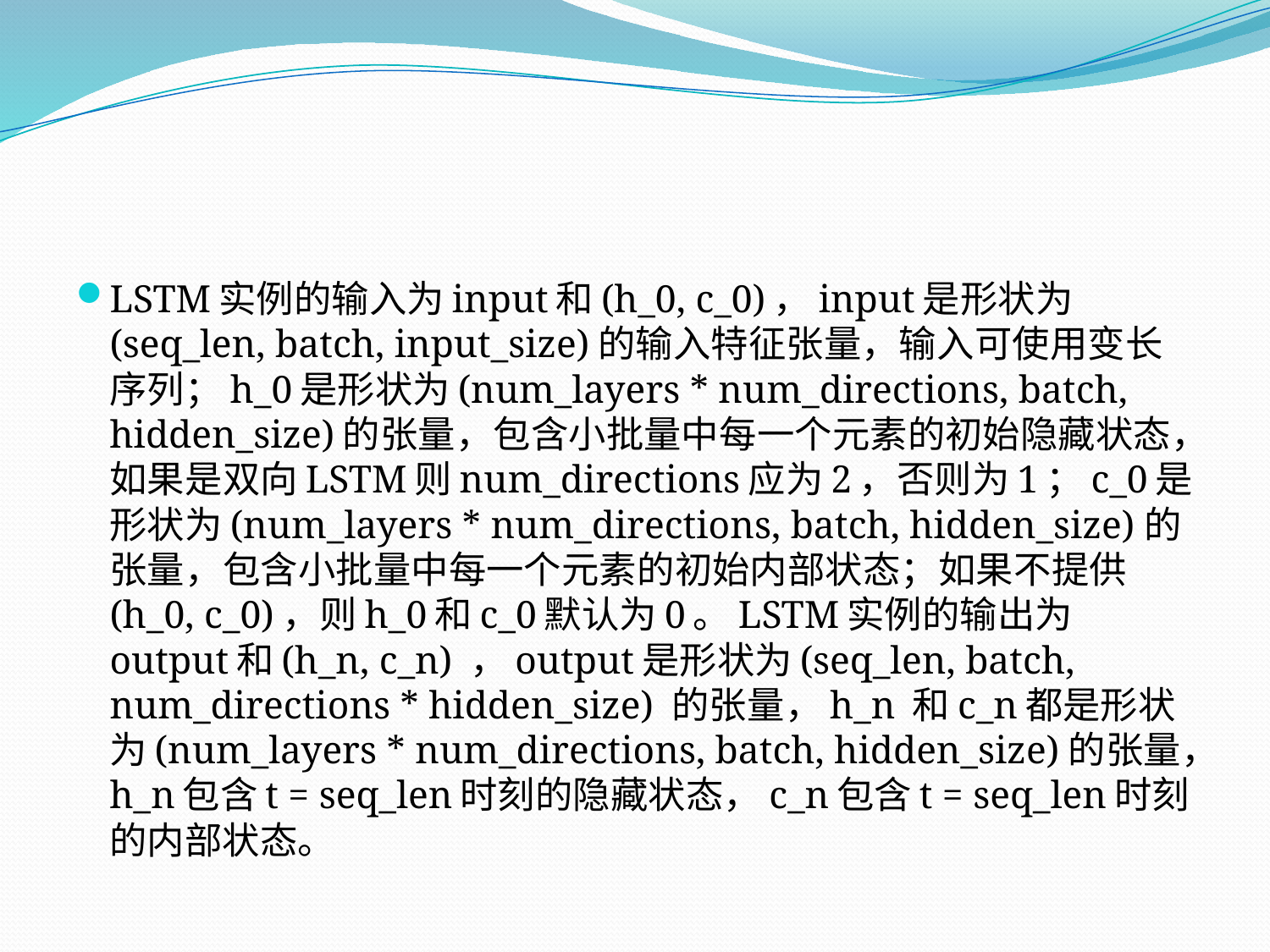

LSTM实例的输入为input和(h_0, c_0)，input是形状为(seq_len, batch, input_size)的输入特征张量，输入可使用变长序列；h_0是形状为(num_layers * num_directions, batch, hidden_size)的张量，包含小批量中每一个元素的初始隐藏状态，如果是双向LSTM则num_directions应为2，否则为1；c_0是形状为(num_layers * num_directions, batch, hidden_size)的张量，包含小批量中每一个元素的初始内部状态；如果不提供(h_0, c_0)，则h_0和c_0默认为0。LSTM实例的输出为output和(h_n, c_n) ，output是形状为(seq_len, batch, num_directions * hidden_size) 的张量，h_n 和c_n都是形状为(num_layers * num_directions, batch, hidden_size)的张量，h_n包含t = seq_len时刻的隐藏状态，c_n包含t = seq_len时刻的内部状态。